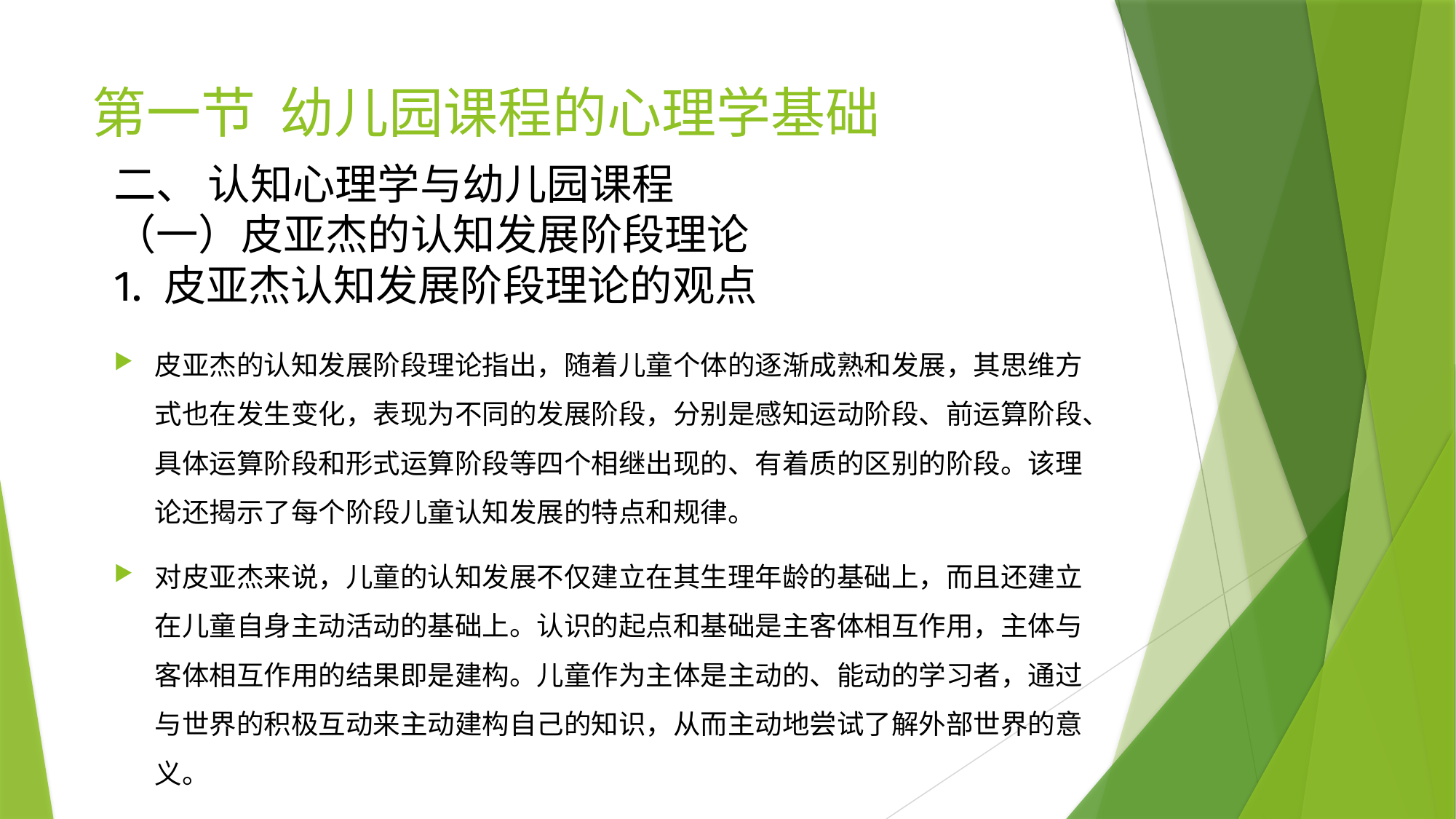

# 第一节  幼儿园课程的心理学基础
二、 认知心理学与幼儿园课程
（一）皮亚杰的认知发展阶段理论
1. 皮亚杰认知发展阶段理论的观点
皮亚杰的认知发展阶段理论指出，随着儿童个体的逐渐成熟和发展，其思维方式也在发生变化，表现为不同的发展阶段，分别是感知运动阶段、前运算阶段、具体运算阶段和形式运算阶段等四个相继出现的、有着质的区别的阶段。该理论还揭示了每个阶段儿童认知发展的特点和规律。
对皮亚杰来说，儿童的认知发展不仅建立在其生理年龄的基础上，而且还建立在儿童自身主动活动的基础上。认识的起点和基础是主客体相互作用，主体与客体相互作用的结果即是建构。儿童作为主体是主动的、能动的学习者，通过与世界的积极互动来主动建构自己的知识，从而主动地尝试了解外部世界的意义。